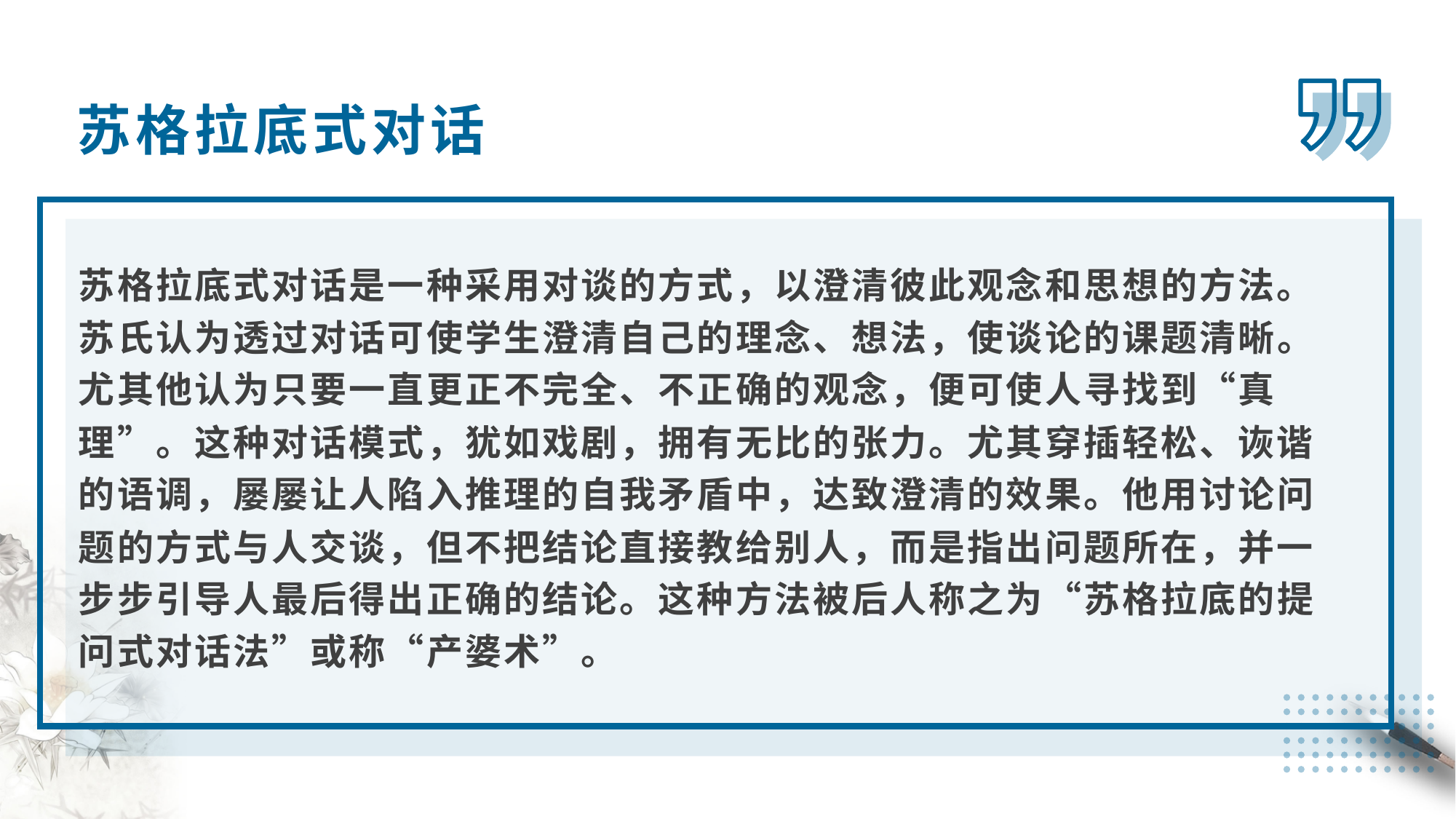

苏格拉底式对话

苏格拉底式对话是一种采用对谈的方式，以澄清彼此观念和思想的方法。苏氏认为透过对话可使学生澄清自己的理念、想法，使谈论的课题清晰。尤其他认为只要一直更正不完全、不正确的观念，便可使人寻找到“真理”。这种对话模式，犹如戏剧，拥有无比的张力。尤其穿插轻松、诙谐的语调，屡屡让人陷入推理的自我矛盾中，达致澄清的效果。他用讨论问题的方式与人交谈，但不把结论直接教给别人，而是指出问题所在，并一步步引导人最后得出正确的结论。这种方法被后人称之为“苏格拉底的提问式对话法”或称“产婆术”。